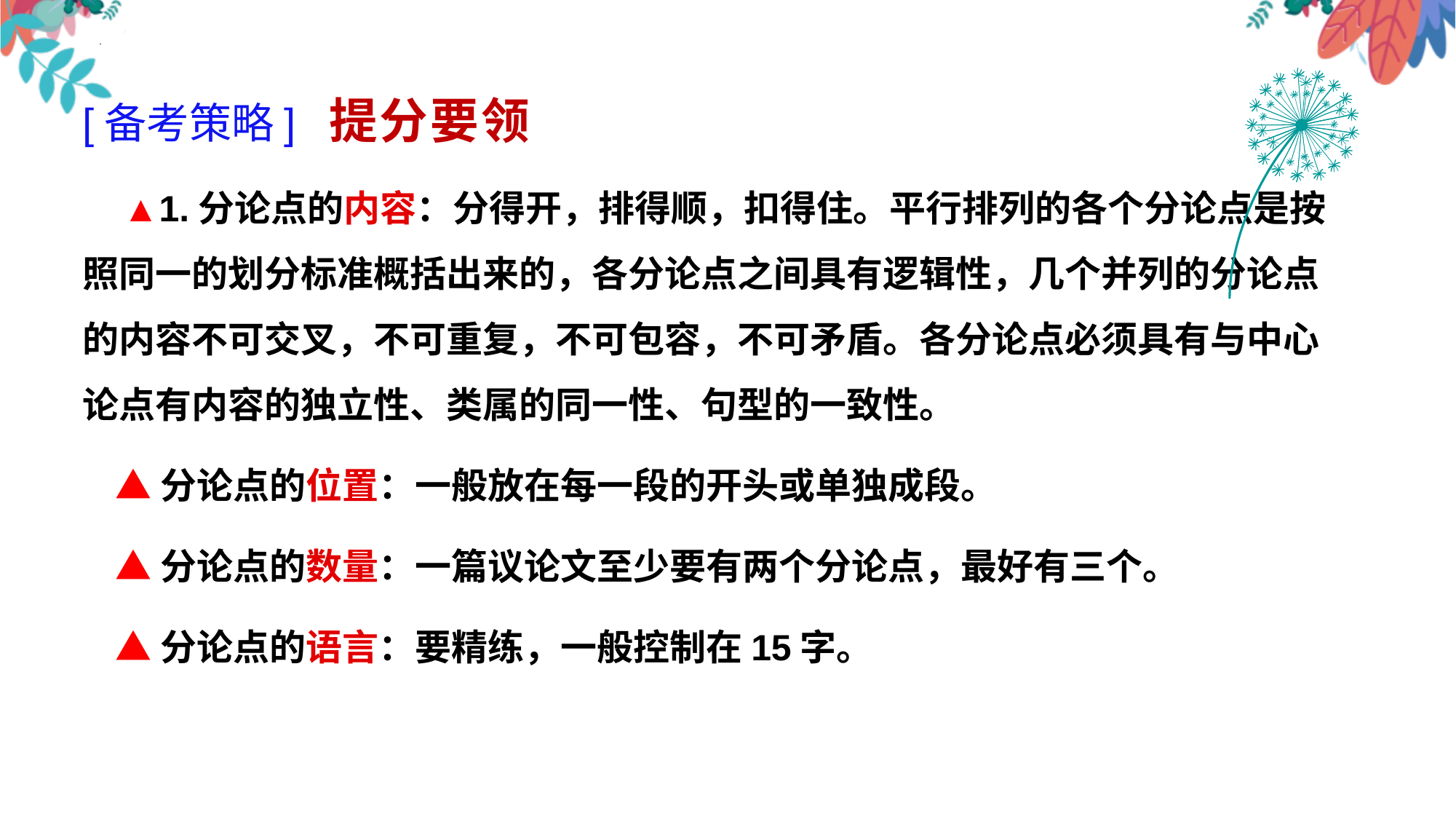

[备考策略]  提分要领
    ▲1.分论点的内容：分得开，排得顺，扣得住。平行排列的各个分论点是按照同一的划分标准概括出来的，各分论点之间具有逻辑性，几个并列的分论点的内容不可交叉，不可重复，不可包容，不可矛盾。各分论点必须具有与中心论点有内容的独立性、类属的同一性、句型的一致性。
    ▲分论点的位置：一般放在每一段的开头或单独成段。
    ▲分论点的数量：一篇议论文至少要有两个分论点，最好有三个。
    ▲分论点的语言：要精练，一般控制在15字。